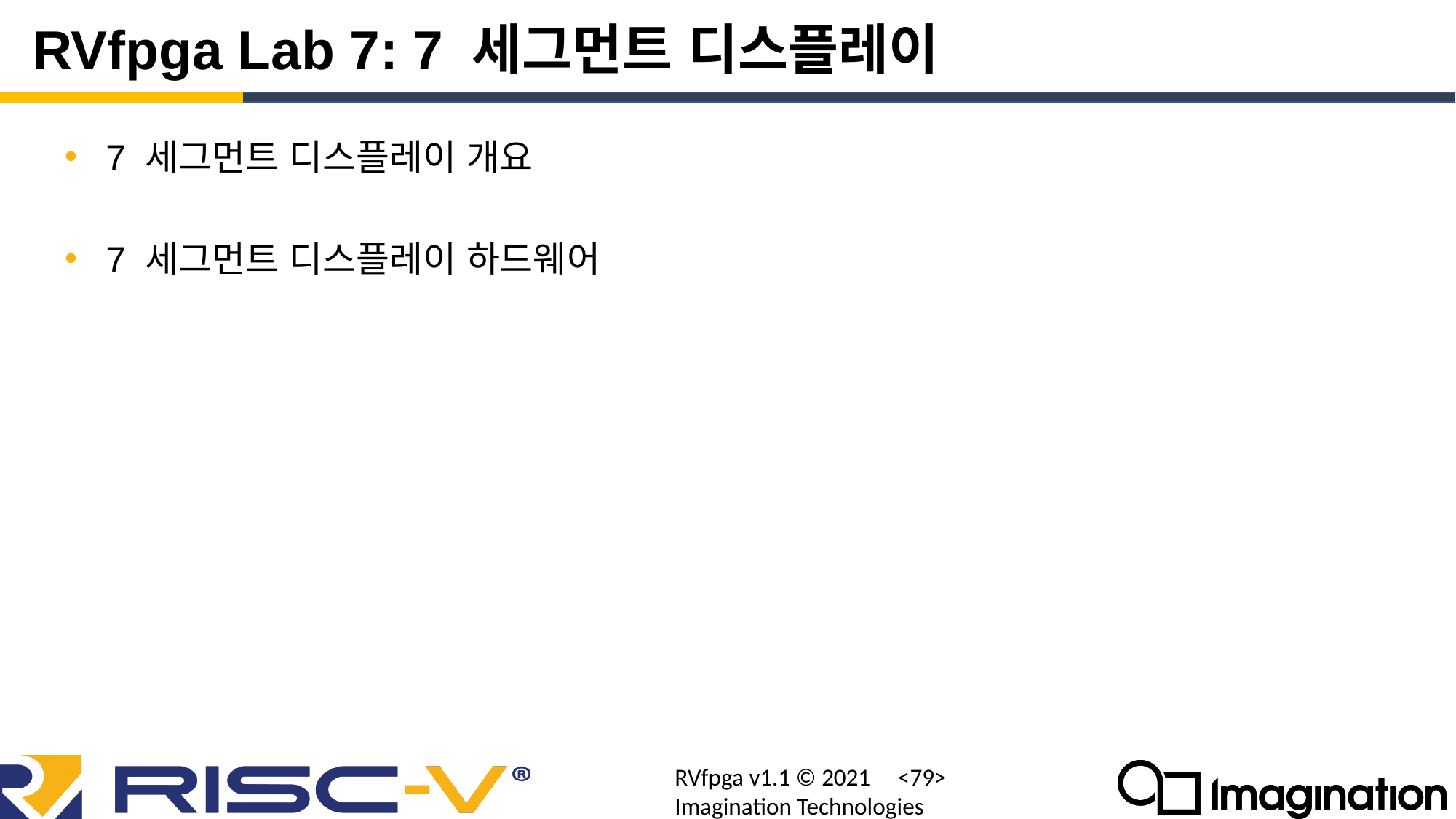

# RVfpga Lab 7: 7 세그먼트 디스플레이
7 세그먼트 디스플레이 개요

7 세그먼트 디스플레이 하드웨어